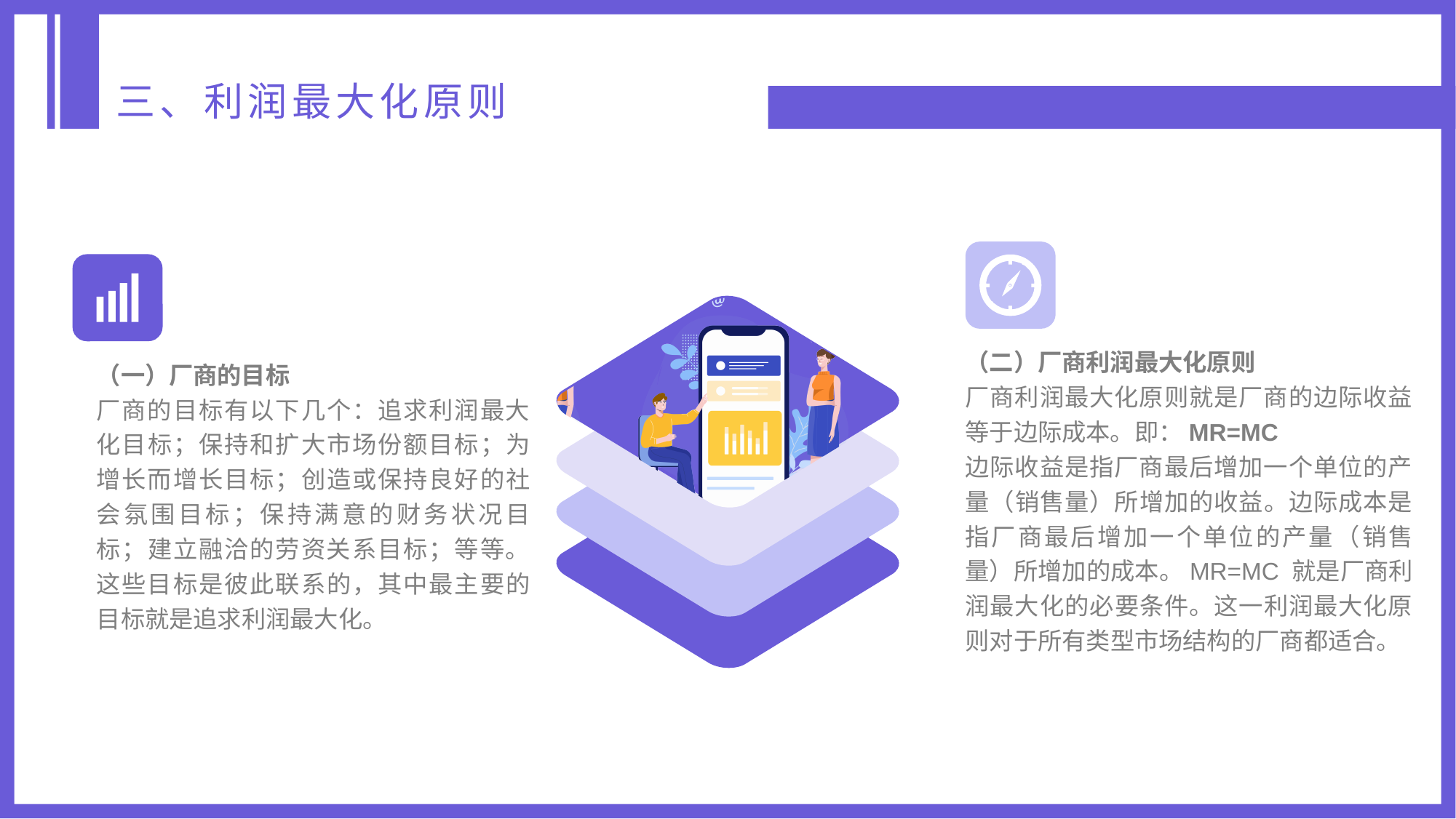

三、利润最大化原则

（二）厂商利润最大化原则
厂商利润最大化原则就是厂商的边际收益等于边际成本。即：MR=MC
边际收益是指厂商最后增加一个单位的产量（销售量）所增加的收益。边际成本是指厂商最后增加一个单位的产量（销售量）所增加的成本。MR=MC 就是厂商利润最大化的必要条件。这一利润最大化原则对于所有类型市场结构的厂商都适合。

（一）厂商的目标
厂商的目标有以下几个：追求利润最大化目标；保持和扩大市场份额目标；为增长而增长目标；创造或保持良好的社会氛围目标；保持满意的财务状况目标；建立融洽的劳资关系目标；等等。这些目标是彼此联系的，其中最主要的目标就是追求利润最大化。